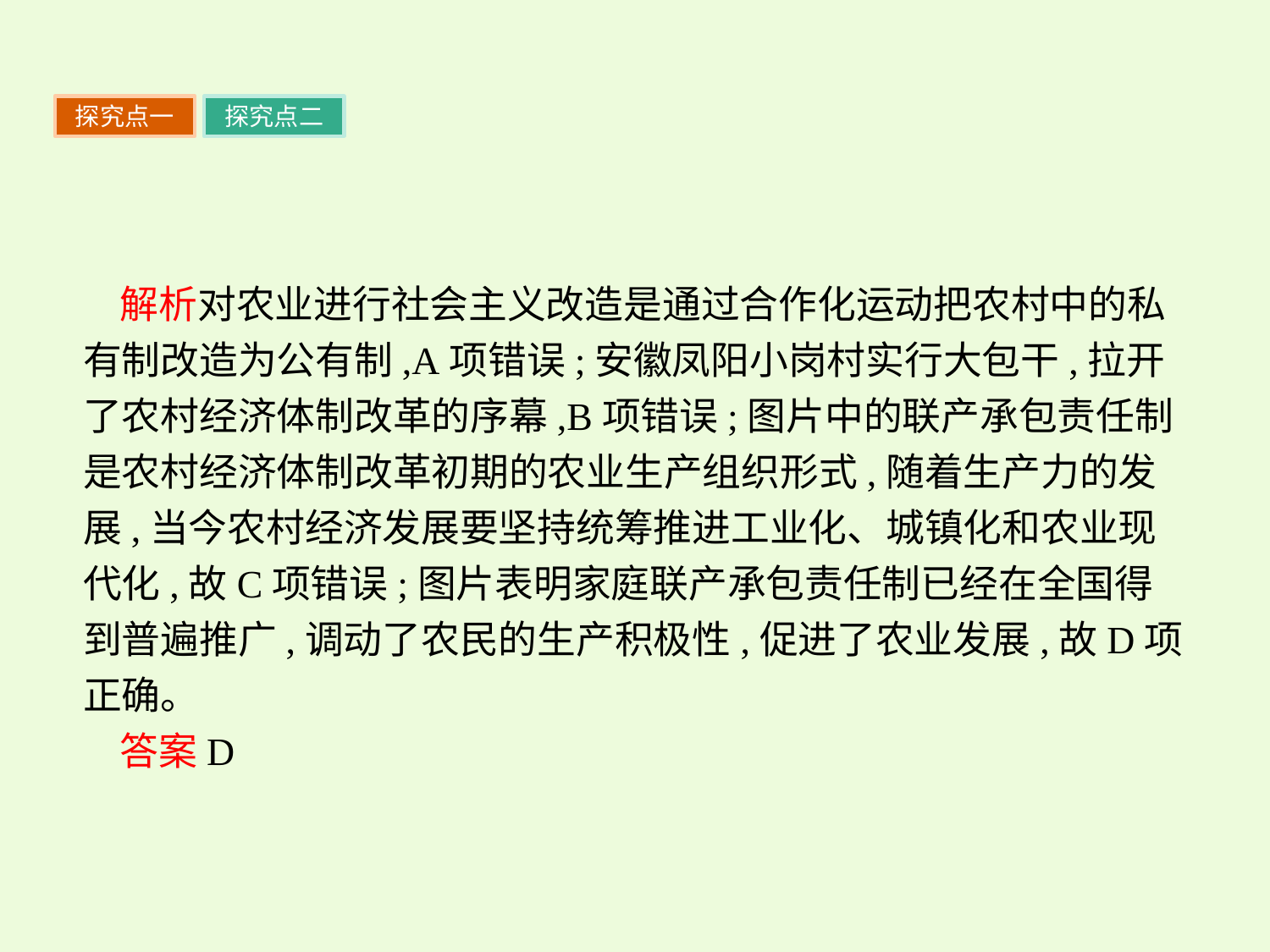

探究点一
探究点二
解析对农业进行社会主义改造是通过合作化运动把农村中的私有制改造为公有制,A项错误;安徽凤阳小岗村实行大包干,拉开了农村经济体制改革的序幕,B项错误;图片中的联产承包责任制是农村经济体制改革初期的农业生产组织形式,随着生产力的发展,当今农村经济发展要坚持统筹推进工业化、城镇化和农业现代化,故C项错误;图片表明家庭联产承包责任制已经在全国得到普遍推广,调动了农民的生产积极性,促进了农业发展,故D项正确。
答案D